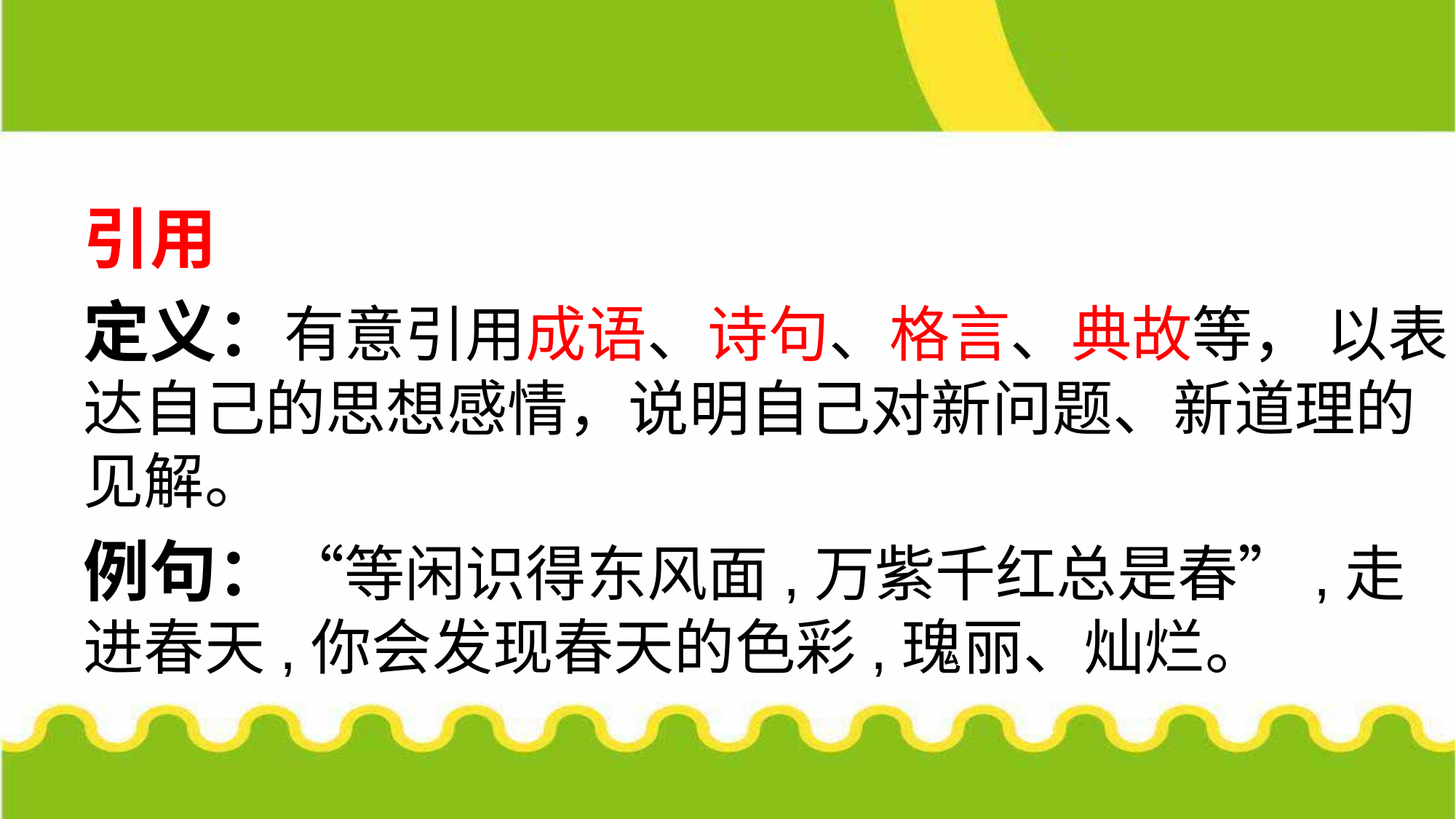

#
引用
定义：有意引用成语、诗句、格言、典故等， 以表达自己的思想感情，说明自己对新问题、新道理的见解。
例句：“等闲识得东风面,万紫千红总是春”,走进春天,你会发现春天的色彩,瑰丽、灿烂。